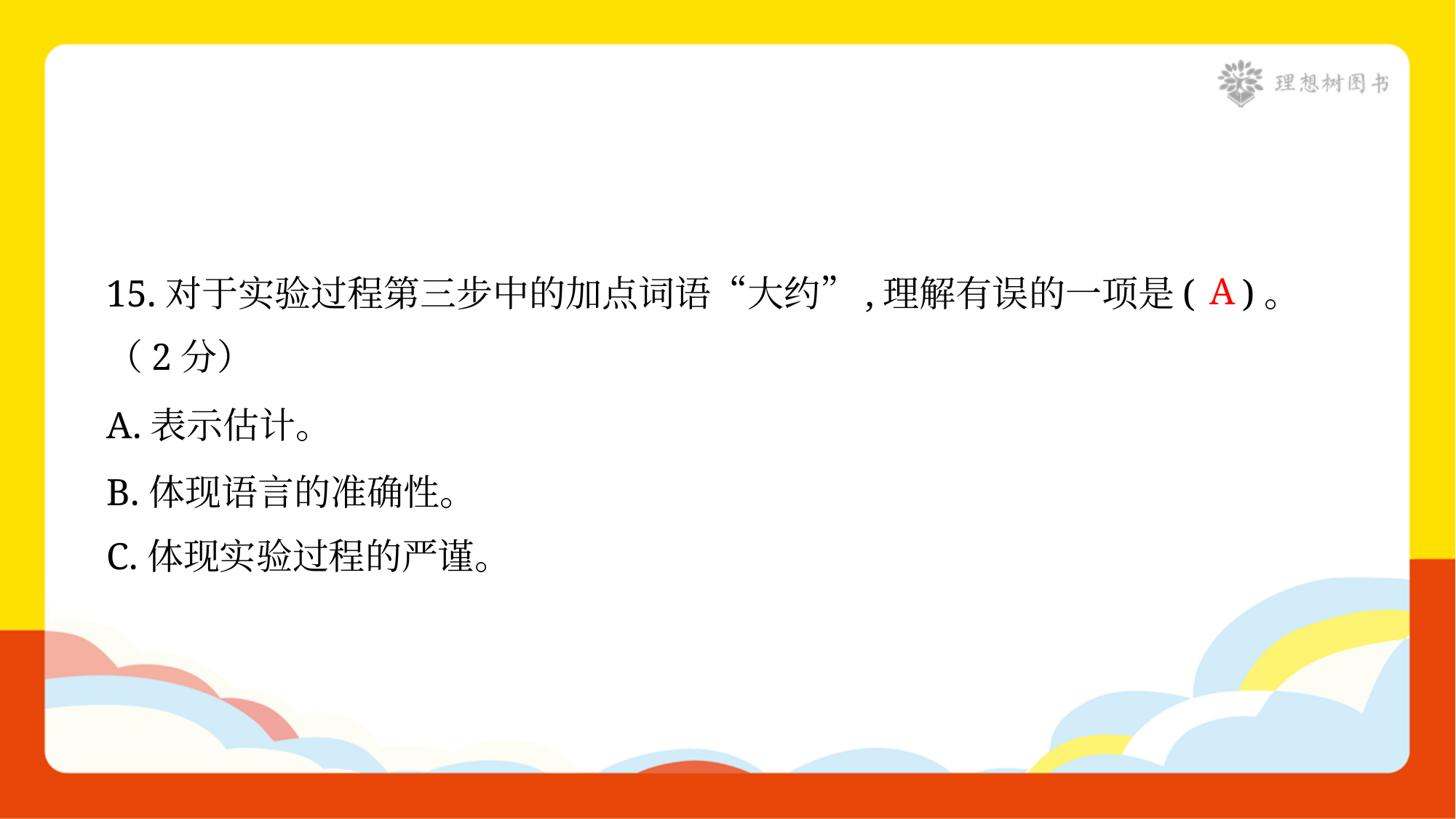

15.对于实验过程第三步中的加点词语“大约”,理解有误的一项是(     )。
（2分）
A
A.表示估计。
B.体现语言的准确性。
C.体现实验过程的严谨。